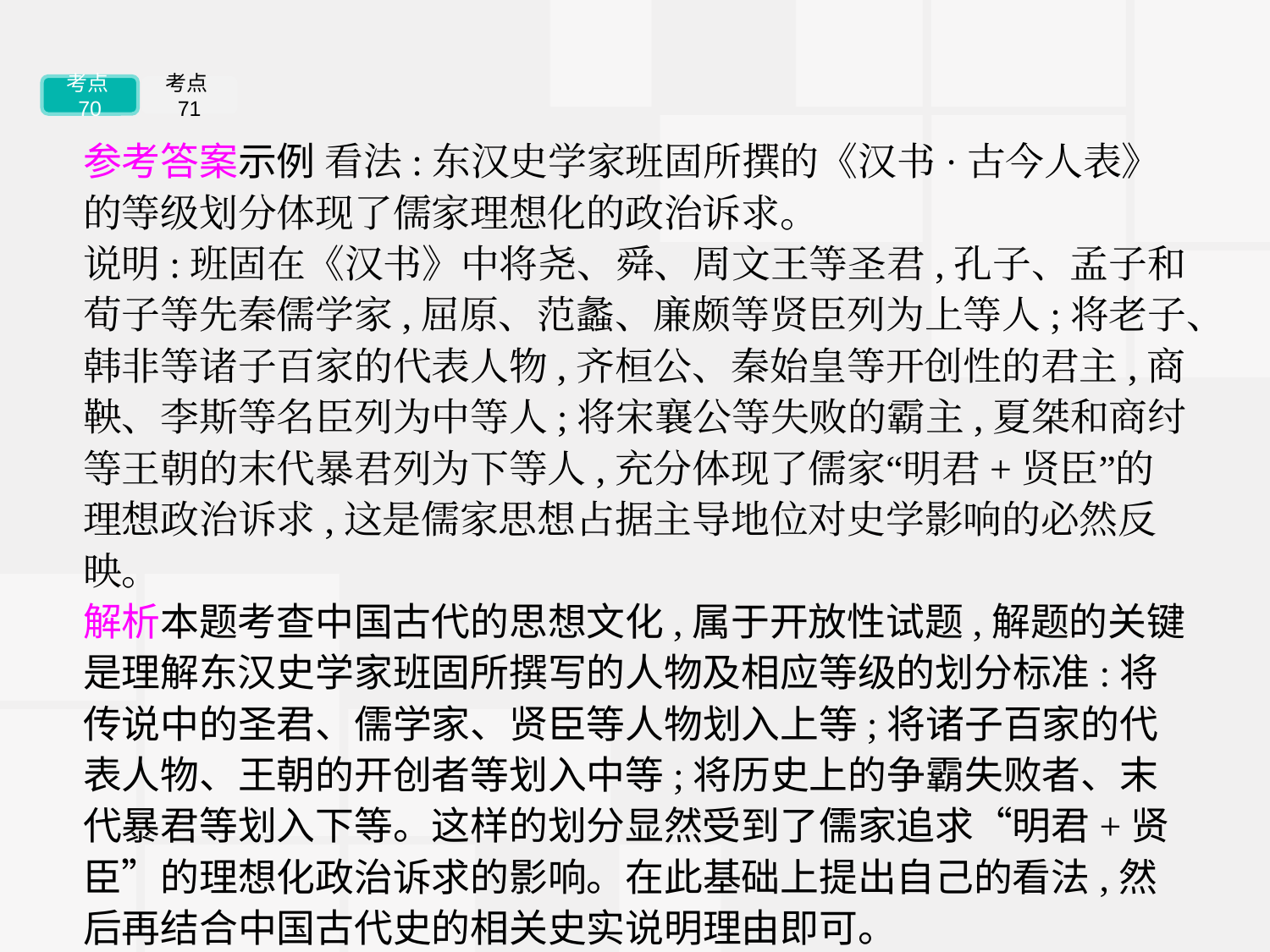

考点70
考点71
参考答案示例 看法:东汉史学家班固所撰的《汉书·古今人表》的等级划分体现了儒家理想化的政治诉求。
说明:班固在《汉书》中将尧、舜、周文王等圣君,孔子、孟子和荀子等先秦儒学家,屈原、范蠡、廉颇等贤臣列为上等人;将老子、韩非等诸子百家的代表人物,齐桓公、秦始皇等开创性的君主,商鞅、李斯等名臣列为中等人;将宋襄公等失败的霸主,夏桀和商纣等王朝的末代暴君列为下等人,充分体现了儒家“明君+贤臣”的理想政治诉求,这是儒家思想占据主导地位对史学影响的必然反映。
解析本题考查中国古代的思想文化,属于开放性试题,解题的关键是理解东汉史学家班固所撰写的人物及相应等级的划分标准:将传说中的圣君、儒学家、贤臣等人物划入上等;将诸子百家的代表人物、王朝的开创者等划入中等;将历史上的争霸失败者、末代暴君等划入下等。这样的划分显然受到了儒家追求“明君+贤臣”的理想化政治诉求的影响。在此基础上提出自己的看法,然后再结合中国古代史的相关史实说明理由即可。